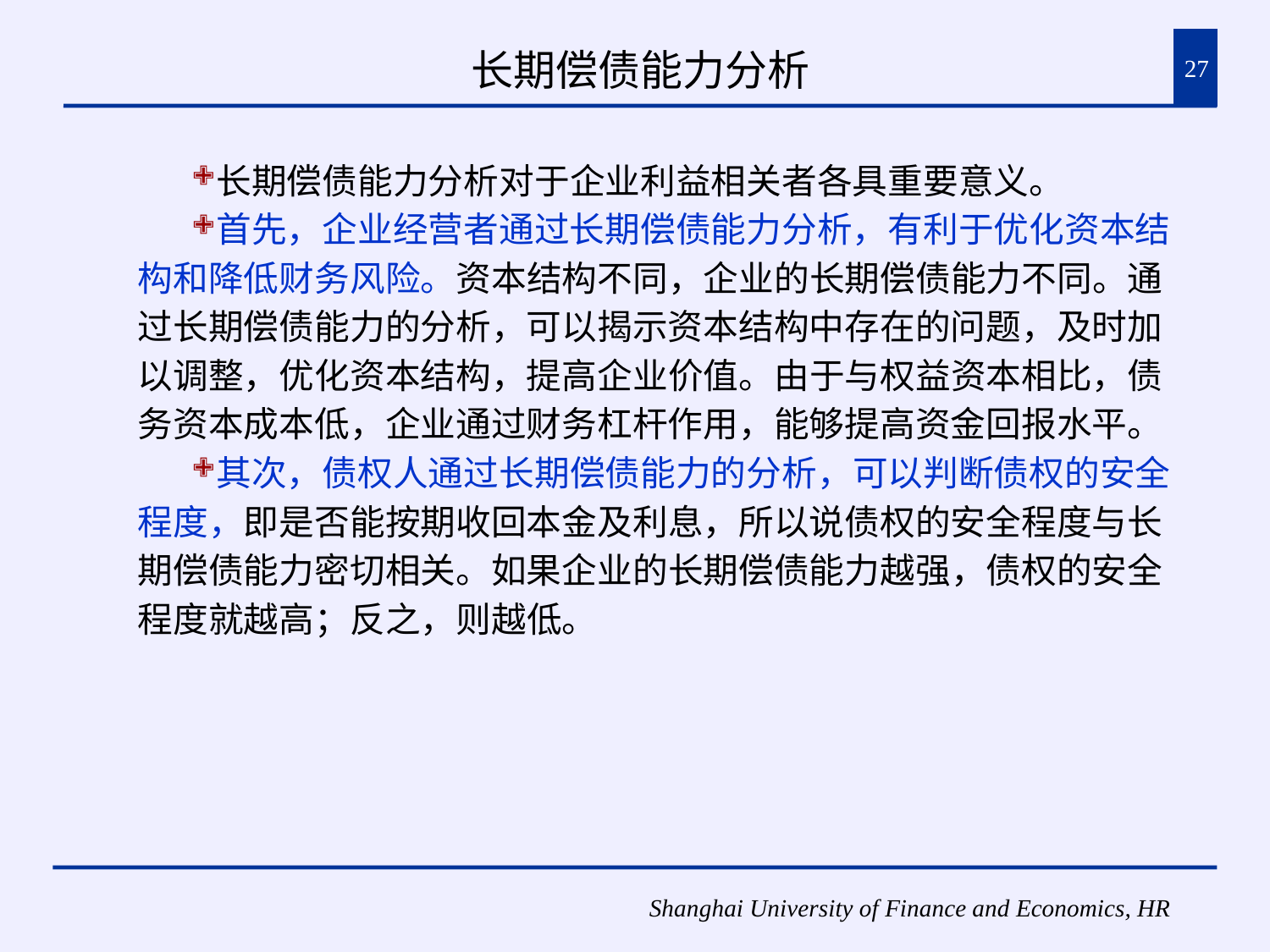

# 长期偿债能力分析
27
长期偿债能力分析对于企业利益相关者各具重要意义。
首先，企业经营者通过长期偿债能力分析，有利于优化资本结构和降低财务风险。资本结构不同，企业的长期偿债能力不同。通过长期偿债能力的分析，可以揭示资本结构中存在的问题，及时加以调整，优化资本结构，提高企业价值。由于与权益资本相比，债务资本成本低，企业通过财务杠杆作用，能够提高资金回报水平。
其次，债权人通过长期偿债能力的分析，可以判断债权的安全程度，即是否能按期收回本金及利息，所以说债权的安全程度与长期偿债能力密切相关。如果企业的长期偿债能力越强，债权的安全程度就越高；反之，则越低。